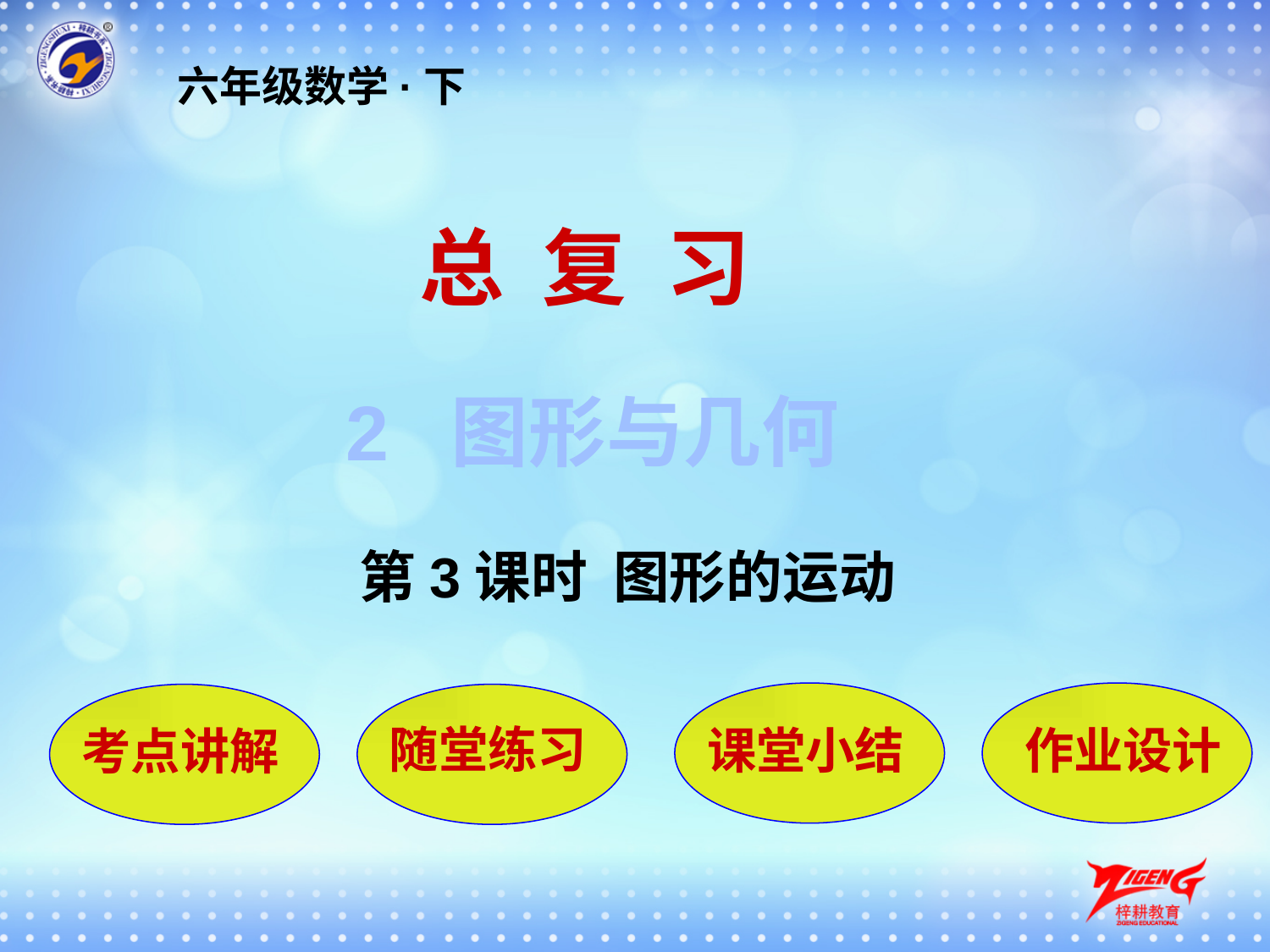

六年级数学·下
总  复  习
2  图形与几何
第3课时  图形的运动

课堂小结

作业设计

考点讲解

随堂练习